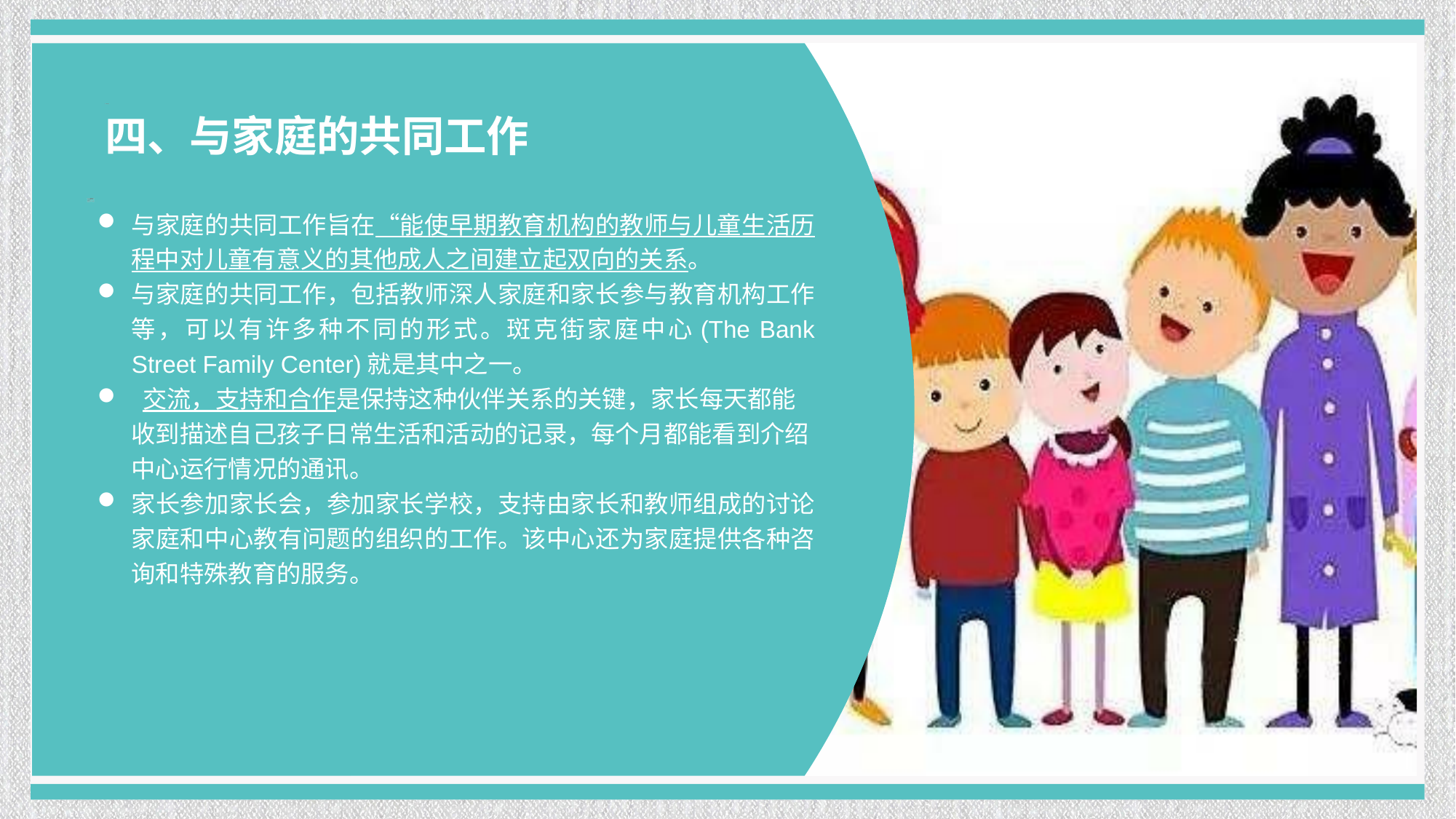

四、与家庭的共同工作
与家庭的共同工作旨在“能使早期教育机构的教师与儿童生活历程中对儿童有意义的其他成人之间建立起双向的关系。
与家庭的共同工作，包括教师深人家庭和家长参与教育机构工作等，可以有许多种不同的形式。斑克街家庭中心(The Bank Street Family Center)就是其中之一。
 交流，支持和合作是保持这种伙伴关系的关键，家长每天都能收到描述自己孩子日常生活和活动的记录，每个月都能看到介绍中心运行情况的通讯。
家长参加家长会，参加家长学校，支持由家长和教师组成的讨论家庭和中心教有问题的组织的工作。该中心还为家庭提供各种咨询和特殊教育的服务。